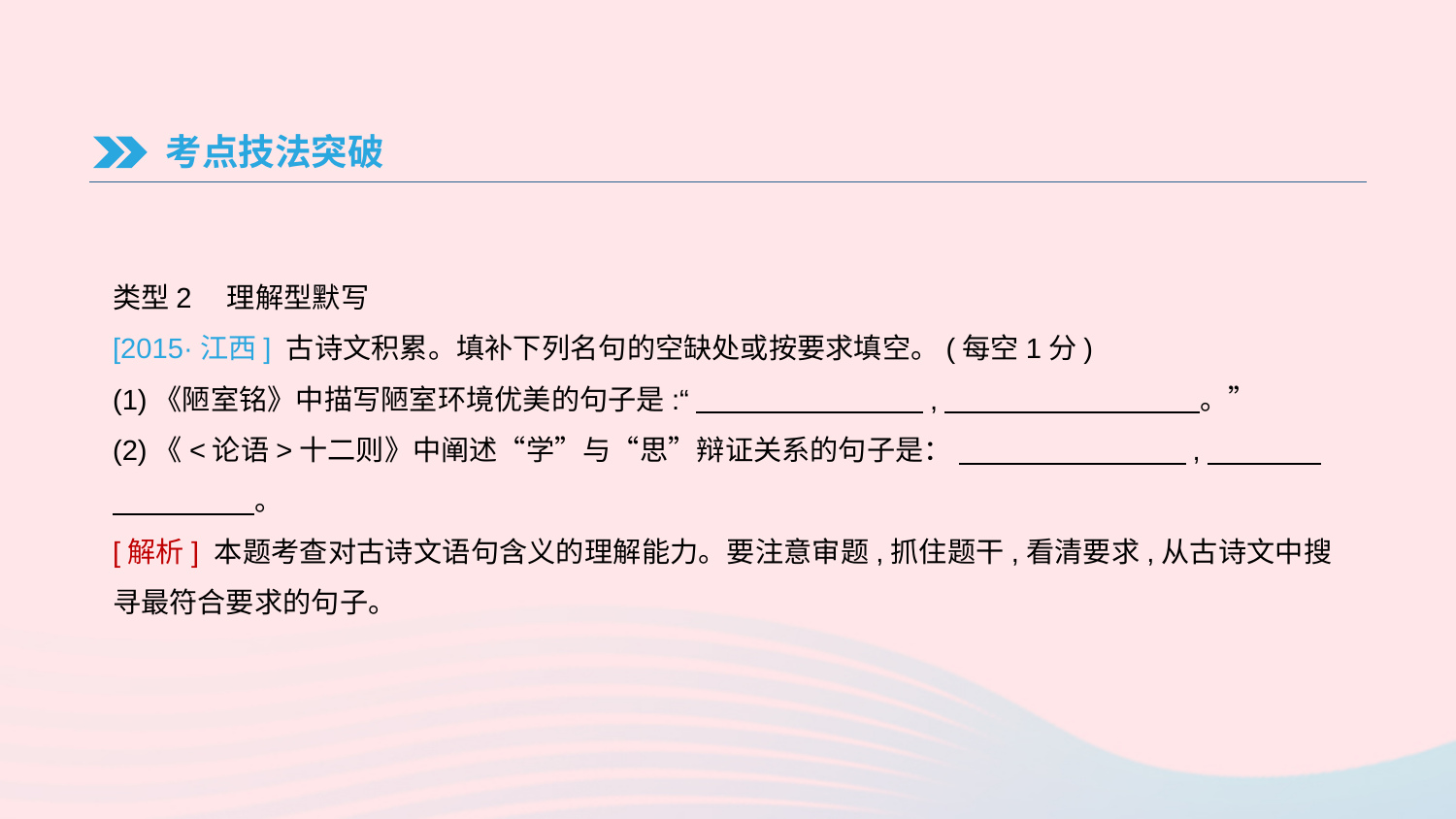

考点技法突破

类型2　理解型默写
[2015·江西] 古诗文积累。填补下列名句的空缺处或按要求填空。(每空1分)
(1)《陋室铭》中描写陋室环境优美的句子是:“　　　　　　　　,　　　　　　　　　。”
(2)《<论语>十二则》中阐述“学”与“思”辩证关系的句子是： 　　　　　　　　,　　　　　　　　　。
[解析] 本题考查对古诗文语句含义的理解能力。要注意审题,抓住题干,看清要求,从古诗文中搜寻最符合要求的句子。